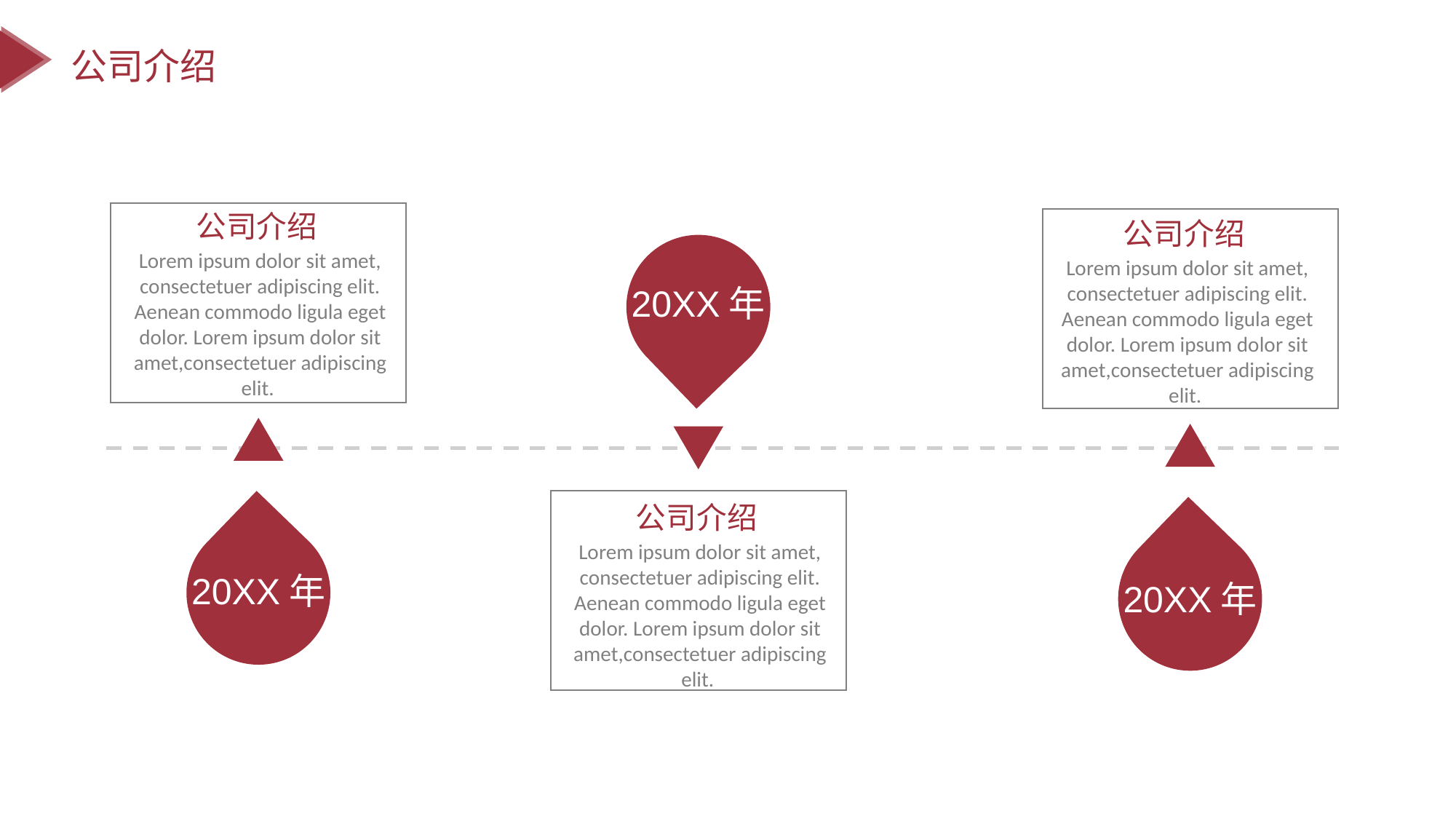

公司介绍
公司介绍

公司介绍

Lorem ipsum dolor sit amet, consectetuer adipiscing elit. Aenean commodo ligula eget dolor. Lorem ipsum dolor sit amet,consectetuer adipiscing elit.
Lorem ipsum dolor sit amet, consectetuer adipiscing elit. Aenean commodo ligula eget dolor. Lorem ipsum dolor sit amet,consectetuer adipiscing elit.
20XX年

公司介绍

Lorem ipsum dolor sit amet, consectetuer adipiscing elit. Aenean commodo ligula eget dolor. Lorem ipsum dolor sit amet,consectetuer adipiscing elit.
20XX年
20XX年